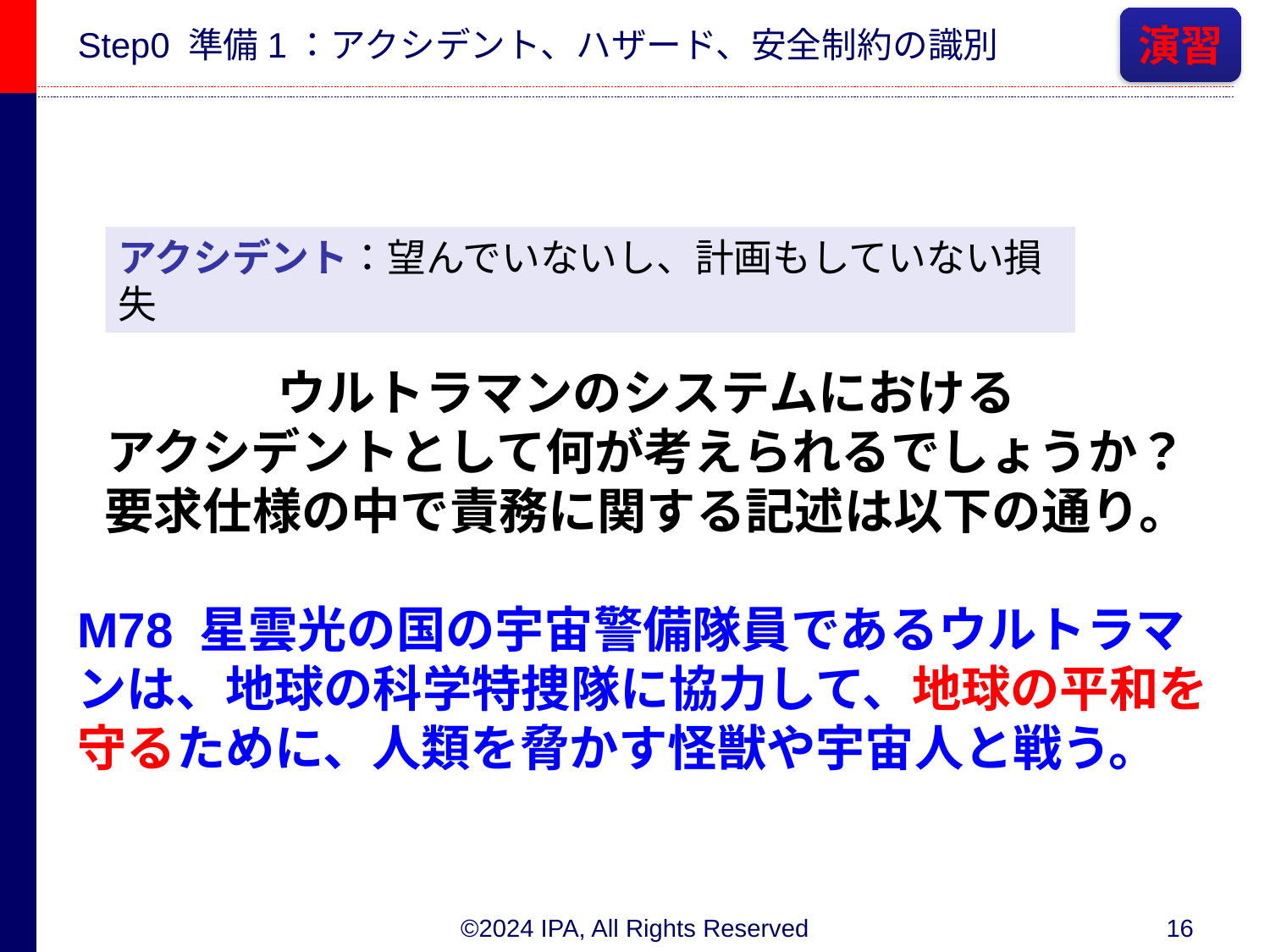

# Step0 準備1：アクシデント、ハザード、安全制約の識別
演習
アクシデント：望んでいないし、計画もしていない損失
ウルトラマンのシステムにおける
アクシデントとして何が考えられるでしょうか？
要求仕様の中で責務に関する記述は以下の通り。

M78 星雲光の国の宇宙警備隊員であるウルトラマンは、地球の科学特捜隊に協力して、地球の平和を守るために、人類を脅かす怪獣や宇宙人と戦う。
©2024 IPA, All Rights Reserved
16